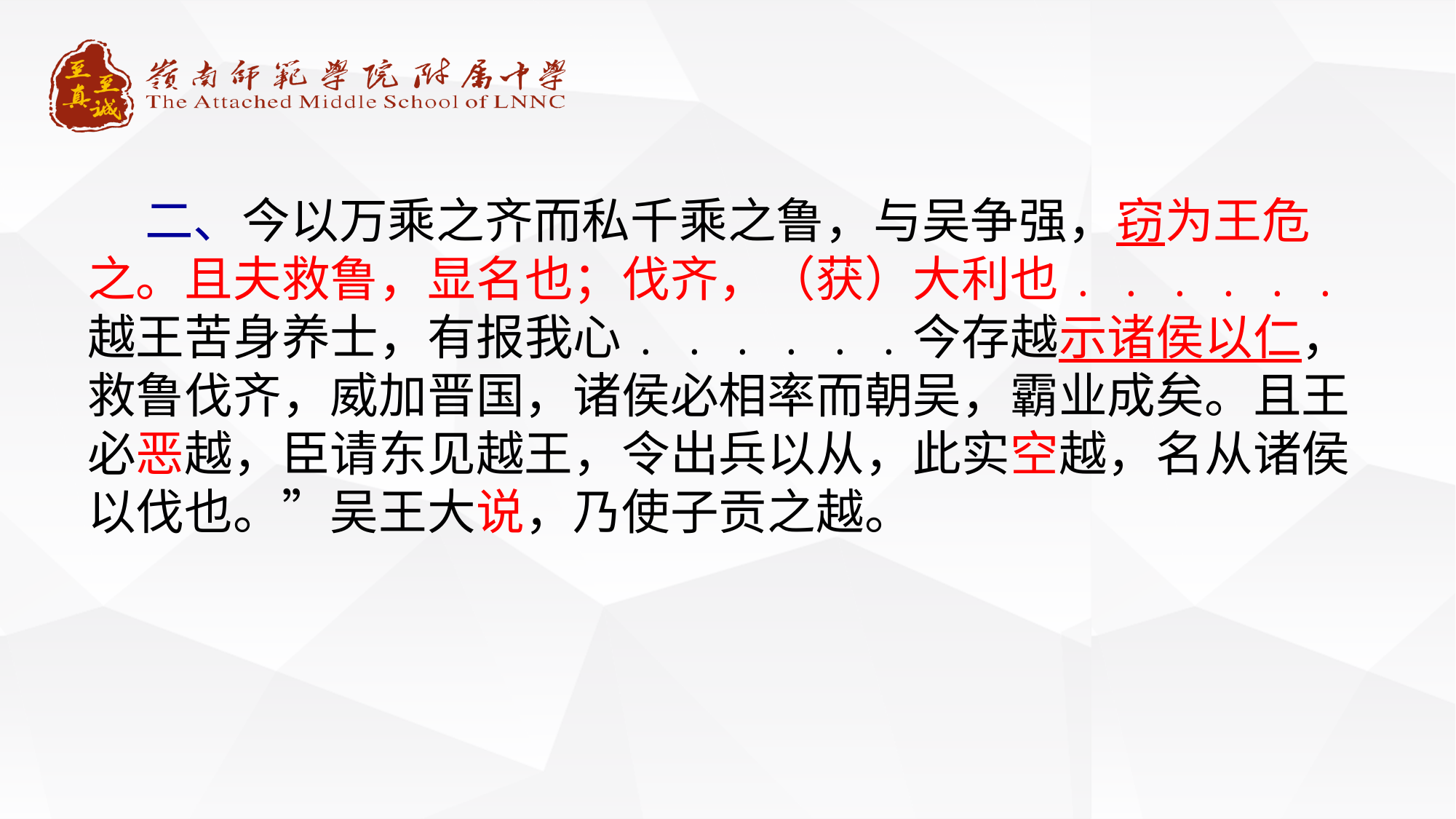

二、今以万乘之齐而私千乘之鲁，与吴争强，窃为王危之。且夫救鲁，显名也；伐齐，（获）大利也﹒﹒﹒﹒﹒﹒越王苦身养士，有报我心﹒﹒﹒﹒﹒﹒今存越示诸侯以仁，救鲁伐齐，威加晋国，诸侯必相率而朝吴，霸业成矣。且王必恶越，臣请东见越王，令出兵以从，此实空越，名从诸侯以伐也。”吴王大说，乃使子贡之越。